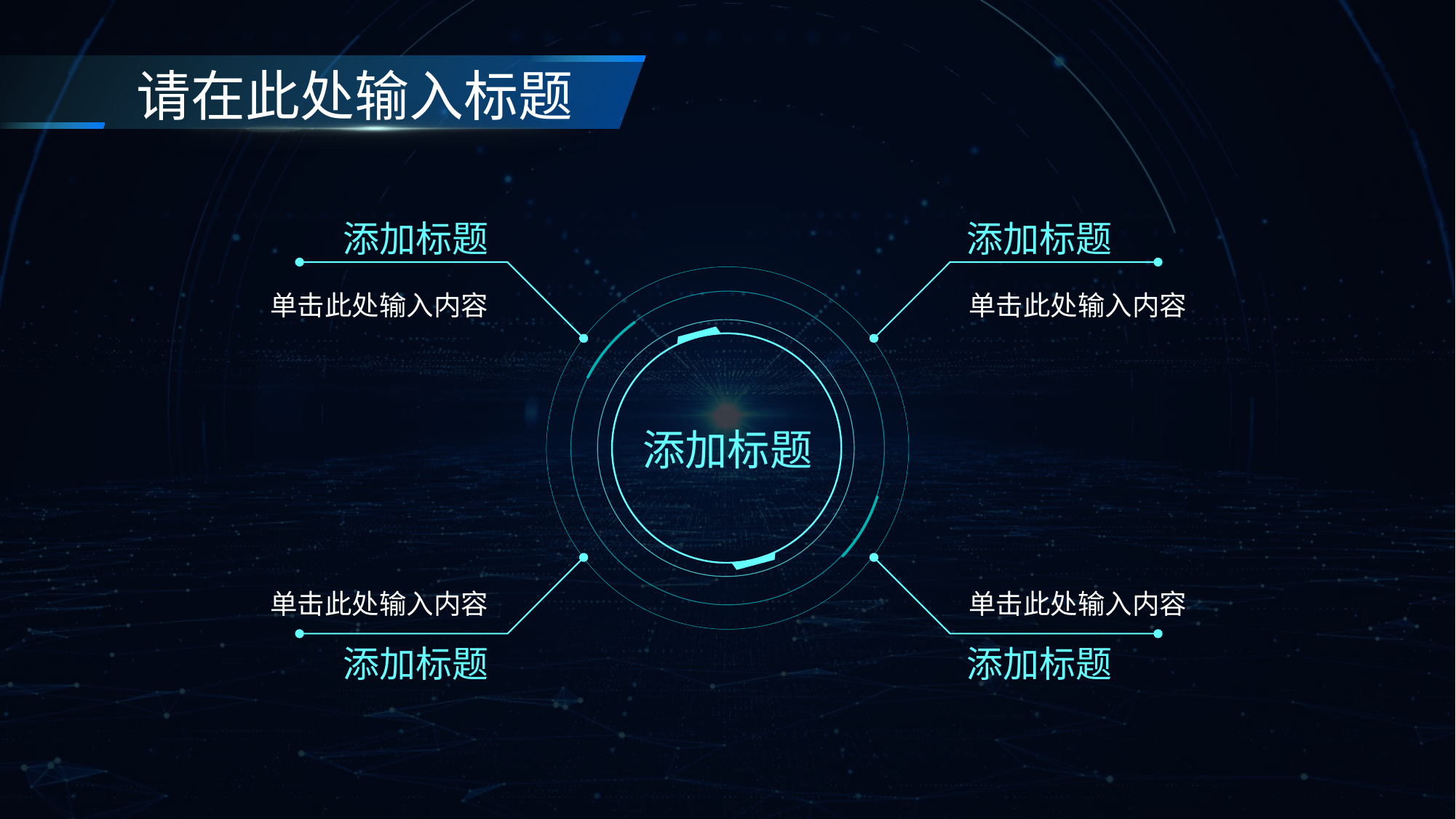

请在此处输入标题
添加标题
添加标题

单击此处输入内容
单击此处输入内容
添加标题

单击此处输入内容
单击此处输入内容
添加标题
添加标题